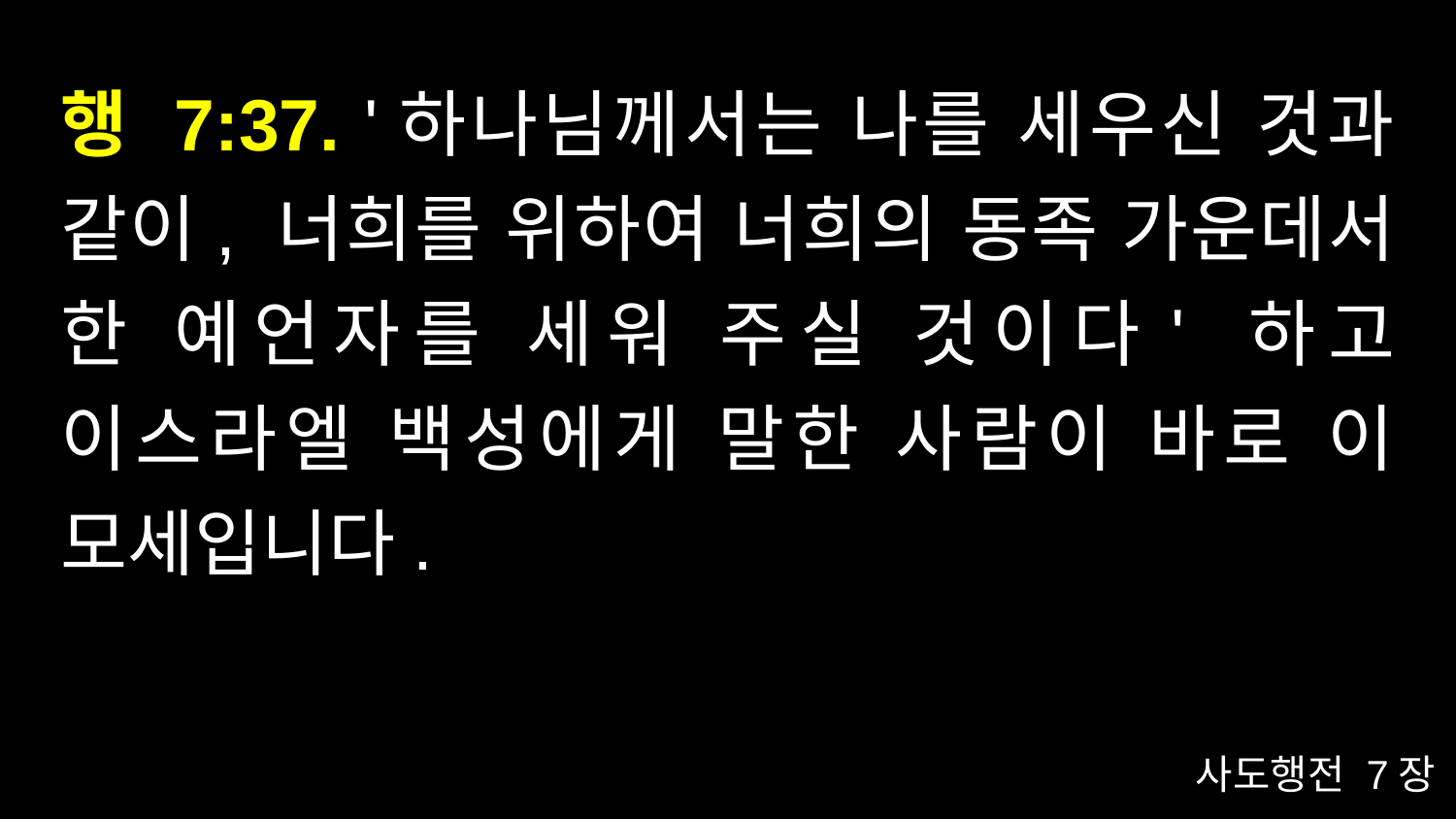

# 행 7:37. '하나님께서는 나를 세우신 것과 같이, 너희를 위하여 너희의 동족 가운데서 한 예언자를 세워 주실 것이다' 하고 이스라엘 백성에게 말한 사람이 바로 이 모세입니다.
사도행전 7장